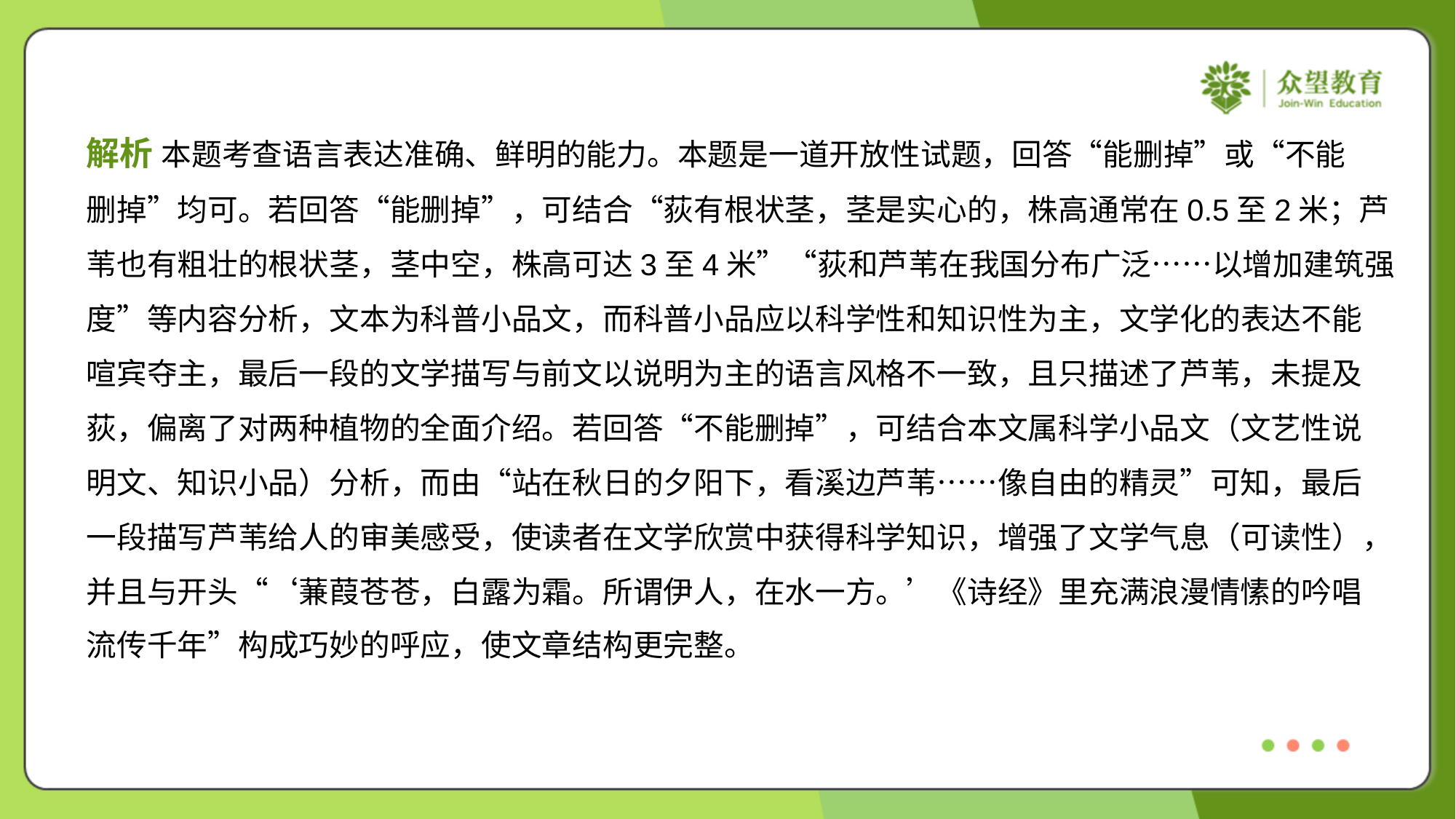

解析 本题考查语言表达准确、鲜明的能力。本题是一道开放性试题，回答“能删掉”或“不能
删掉”均可。若回答“能删掉”，可结合“荻有根状茎，茎是实心的，株高通常在0.5至2米；芦
苇也有粗壮的根状茎，茎中空，株高可达3至4米”“荻和芦苇在我国分布广泛……以增加建筑强
度”等内容分析，文本为科普小品文，而科普小品应以科学性和知识性为主，文学化的表达不能
喧宾夺主，最后一段的文学描写与前文以说明为主的语言风格不一致，且只描述了芦苇，未提及
荻，偏离了对两种植物的全面介绍。若回答“不能删掉”，可结合本文属科学小品文（文艺性说
明文、知识小品）分析，而由“站在秋日的夕阳下，看溪边芦苇……像自由的精灵”可知，最后
一段描写芦苇给人的审美感受，使读者在文学欣赏中获得科学知识，增强了文学气息（可读性），
并且与开头“‘蒹葭苍苍，白露为霜。所谓伊人，在水一方。’《诗经》里充满浪漫情愫的吟唱
流传千年”构成巧妙的呼应，使文章结构更完整。